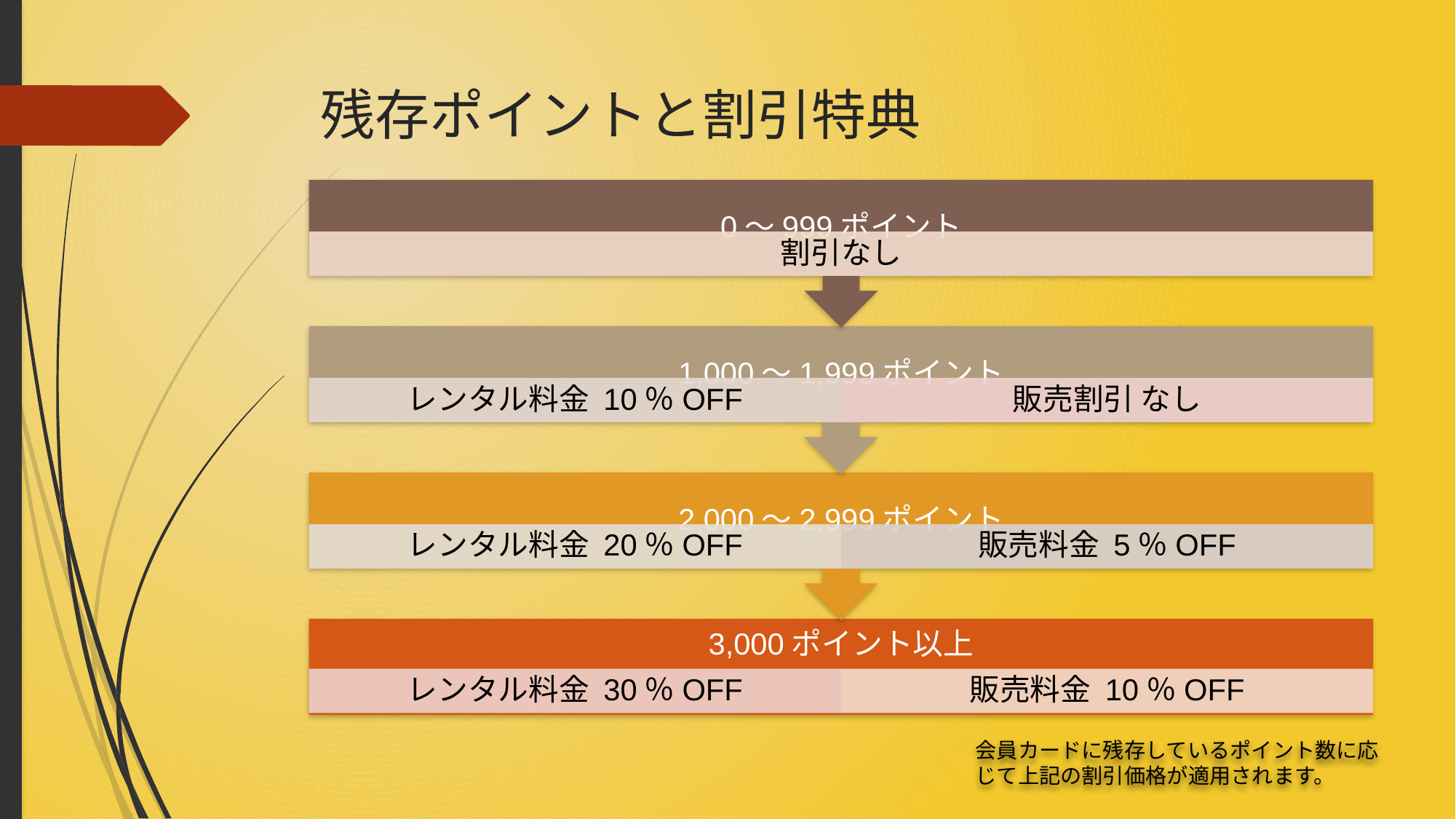

# 残存ポイントと割引特典
3,000ポイント以上
レンタル料金 30％OFF
販売料金 10％OFF
2,000～2,999ポイント
レンタル料金 20％OFF
販売料金 5％OFF
1,000～1,999ポイント
レンタル料金 10％OFF
販売割引 なし
0～999ポイント
割引なし
会員カードに残存しているポイント数に応じて上記の割引価格が適用されます。